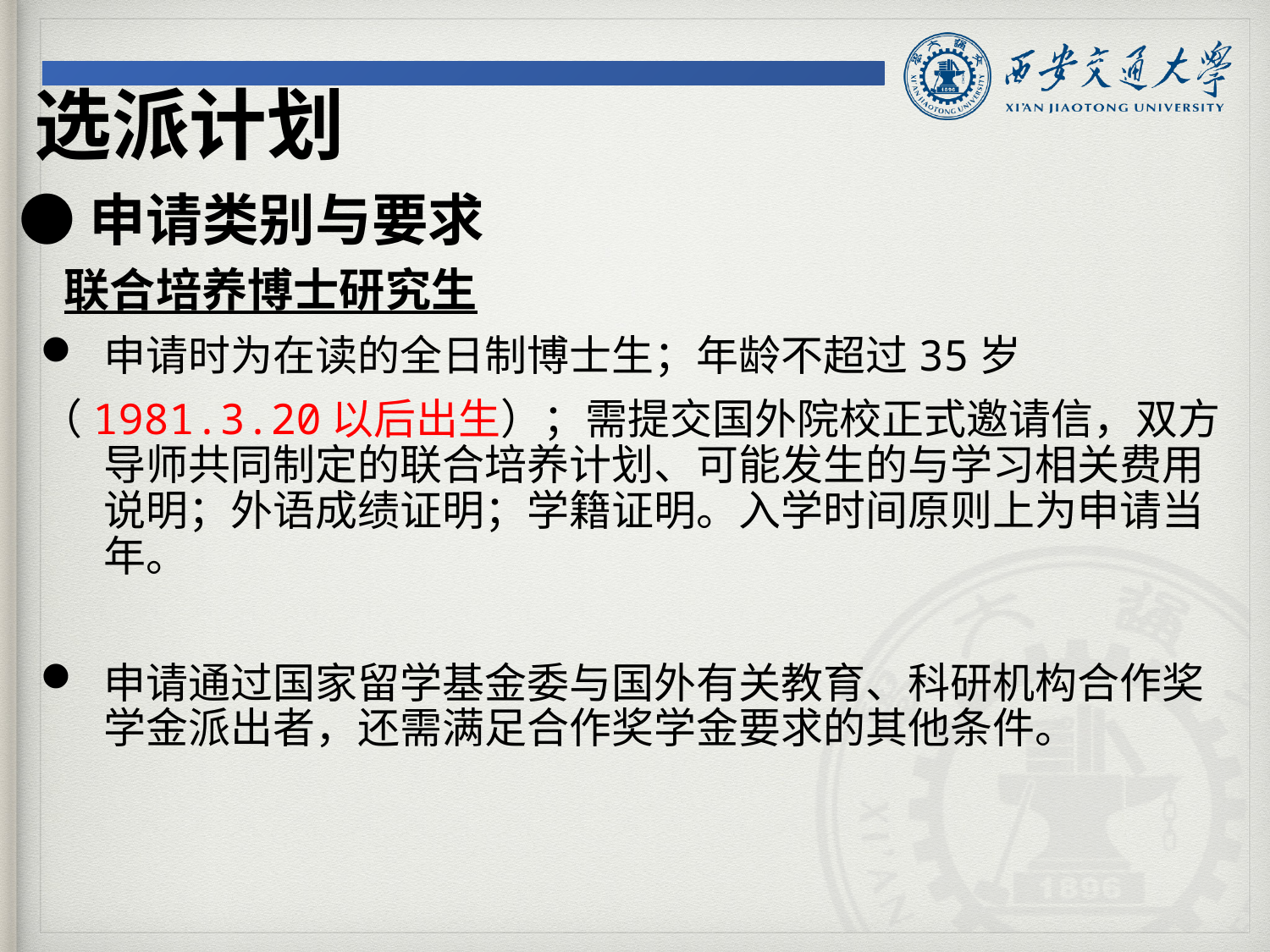

选派计划
●申请类别与要求
  联合培养博士研究生
申请时为在读的全日制博士生；年龄不超过35岁
（1981.3.20以后出生）；需提交国外院校正式邀请信，双方导师共同制定的联合培养计划、可能发生的与学习相关费用说明；外语成绩证明；学籍证明。入学时间原则上为申请当年。

申请通过国家留学基金委与国外有关教育、科研机构合作奖学金派出者，还需满足合作奖学金要求的其他条件。